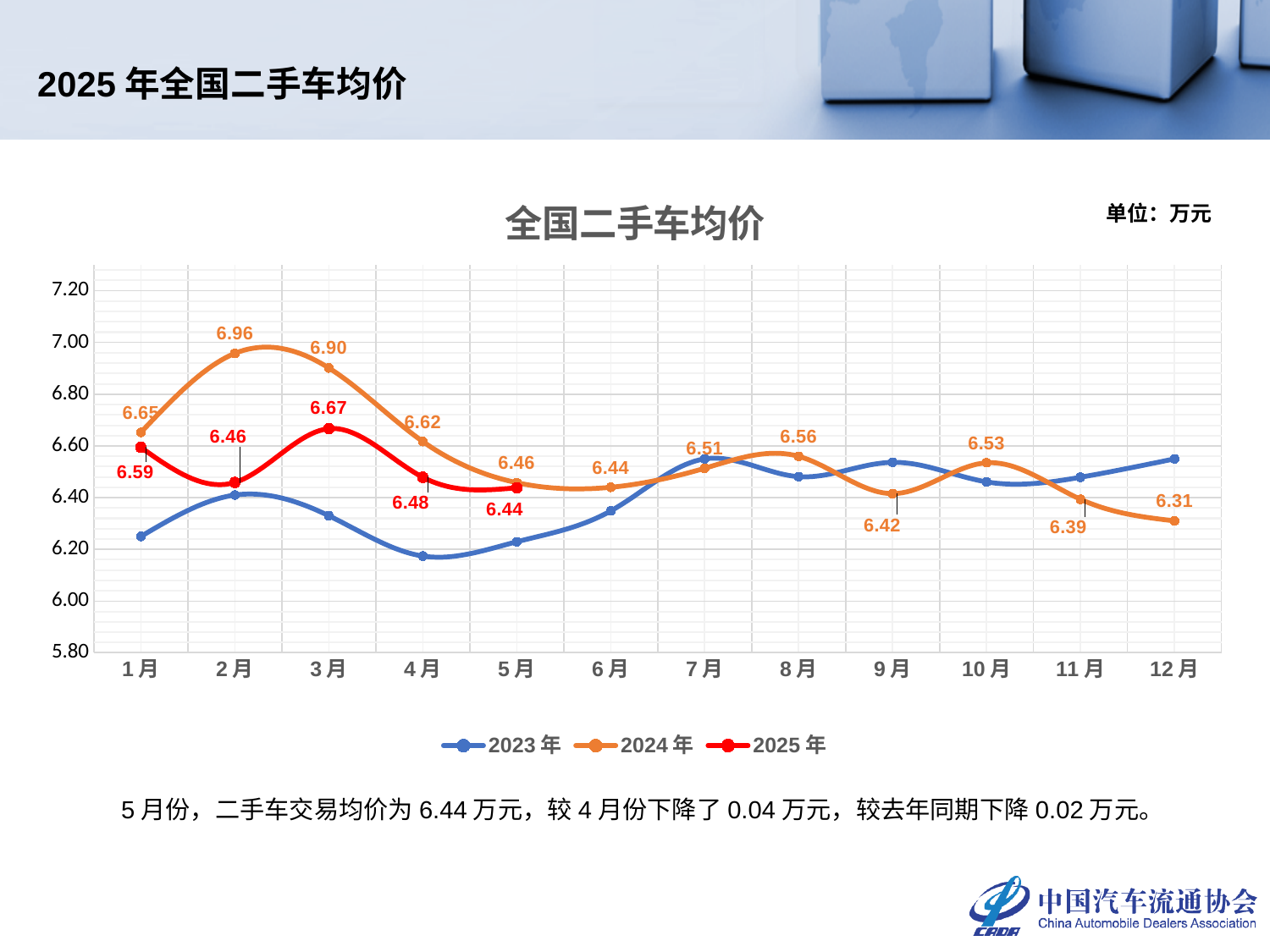

# 2025年全国二手车均价

### Chart: 全国二手车均价

| Category | 2023年 | 2024年 | 2025年 |
|---|---|---|---|
| 1月 | 6.25 | 6.652408197037847 | 6.5945056064821 |
| 2月 | 6.41 | 6.957954762774619 | 6.458835562628347 |
| 3月 | 6.33 | 6.901484115178985 | 6.666940224554677 |
| 4月 | 6.174000856886054 | 6.617022997740906 | 6.478752639201728 |
| 5月 | 6.22942423535897 | 6.457780771155534 | 6.438305332715756 |
| 6月 | 6.348542782945777 | 6.44 | None |
| 7月 | 6.55 | 6.513492663049555 | None |
| 8月 | 6.481015118770775 | 6.56 | None |
| 9月 | 6.536697325234228 | 6.415432385528337 | None |
| 10月 | 6.460894376044897 | 6.534948392408177 | None |
| 11月 | 6.478862021068795 | 6.39359288502797 | None |
| 12月 | 6.55 | 6.31 | None |
5月份，二手车交易均价为6.44万元，较4月份下降了0.04万元，较去年同期下降0.02万元。